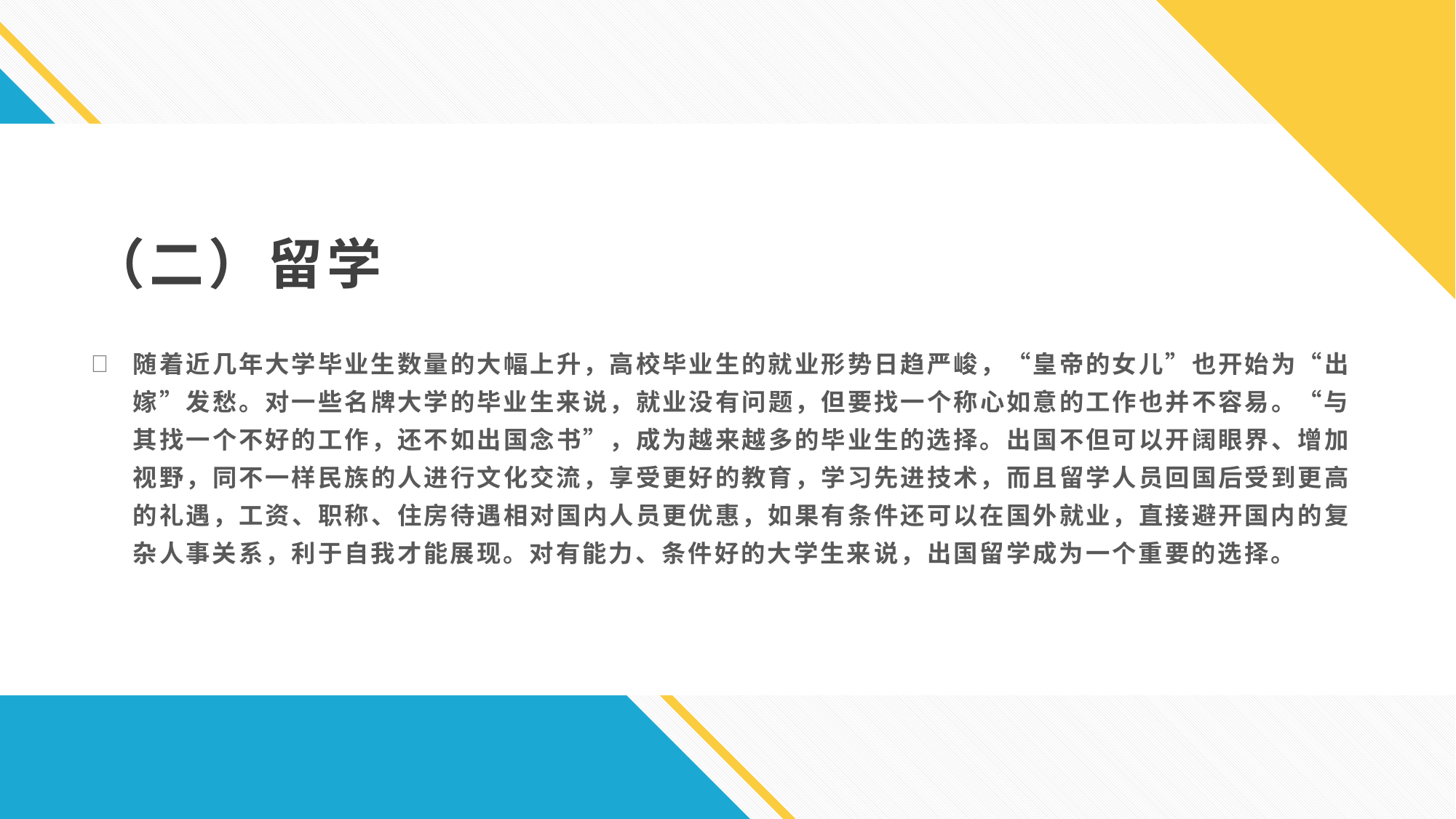

（二）留学
随着近几年大学毕业生数量的大幅上升，高校毕业生的就业形势日趋严峻，“皇帝的女儿”也开始为“出嫁”发愁。对一些名牌大学的毕业生来说，就业没有问题，但要找一个称心如意的工作也并不容易。“与其找一个不好的工作，还不如出国念书”，成为越来越多的毕业生的选择。出国不但可以开阔眼界、增加视野，同不一样民族的人进行文化交流，享受更好的教育，学习先进技术，而且留学人员回国后受到更高的礼遇，工资、职称、住房待遇相对国内人员更优惠，如果有条件还可以在国外就业，直接避开国内的复杂人事关系，利于自我才能展现。对有能力、条件好的大学生来说，出国留学成为一个重要的选择。